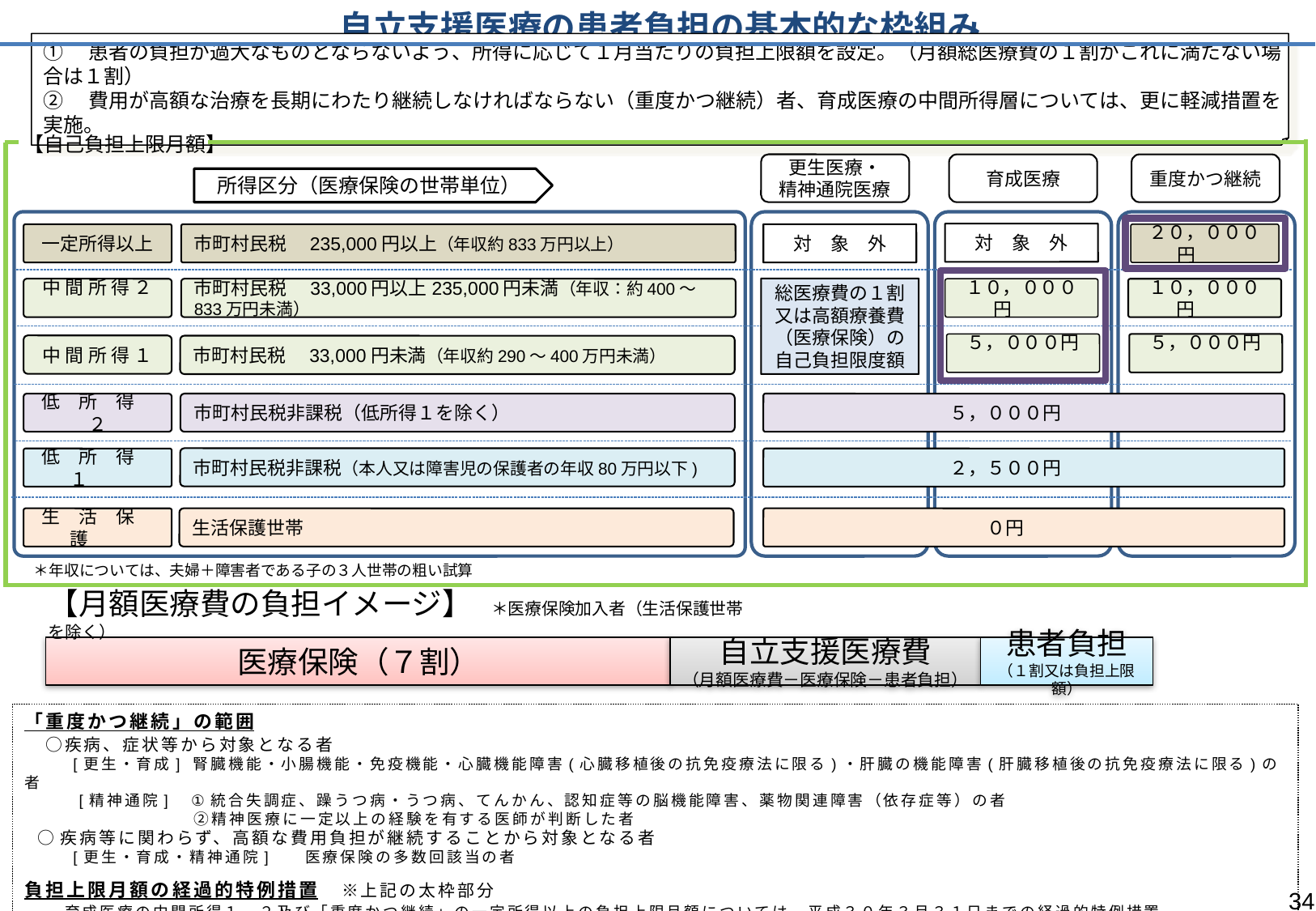

自立支援医療の患者負担の基本的な枠組み
①　患者の負担が過大なものとならないよう、所得に応じて１月当たりの負担上限額を設定。（月額総医療費の１割がこれに満たない場合は１割）
②　費用が高額な治療を長期にわたり継続しなければならない（重度かつ継続）者、育成医療の中間所得層については、更に軽減措置を実施。
【自己負担上限月額】

更生医療・
精神通院医療

育成医療

重度かつ継続
所得区分（医療保険の世帯単位）

対　象　外

一定所得以上

市町村民税　235,000円以上（年収約833万円以上）
対　象　外
２０，０００円

総医療費の１割
又は高額療養費 （医療保険）の
自己負担限度額

中 間 所 得 ２
市町村民税　33,000円以上235,000円未満（年収：約400～833万円未満）
１０，０００円
１０，０００円
５，０００円
５，０００円

中 間 所 得 １

市町村民税　33,000円未満（年収約290～400万円未満）

低　所　得　２

市町村民税非課税（低所得１を除く）

５，０００円
市町村民税非課税（本人又は障害児の保護者の年収80万円以下)
低　所　得　１
２，５００円
生　活　保　護

生活保護世帯

０円
＊年収については、夫婦＋障害者である子の３人世帯の粗い試算
【月額医療費の負担イメージ】　＊医療保険加入者（生活保護世帯を除く）
医療保険（７割）
自立支援医療費
（月額医療費－医療保険－患者負担）
患者負担
（１割又は負担上限額）
「重度かつ継続」の範囲
　○疾病、症状等から対象となる者
  　  [更生・育成] 腎臓機能・小腸機能・免疫機能・心臓機能障害(心臓移植後の抗免疫療法に限る)・肝臓の機能障害(肝臓移植後の抗免疫療法に限る)の者
 　　 [精神通院]   ①統合失調症、躁うつ病・うつ病、てんかん、認知症等の脳機能障害、薬物関連障害（依存症等）の者
 　 　    　   　　　 ②精神医療に一定以上の経験を有する医師が判断した者
  ○疾病等に関わらず、高額な費用負担が継続することから対象となる者
 　   [更生・育成・精神通院] 　 医療保険の多数回該当の者

負担上限月額の経過的特例措置　※上記の太枠部分
　　育成医療の中間所得１，２及び「重度かつ継続」の一定所得以上の負担上限月額については、平成３０年３月３１日までの経過的特例措置
34